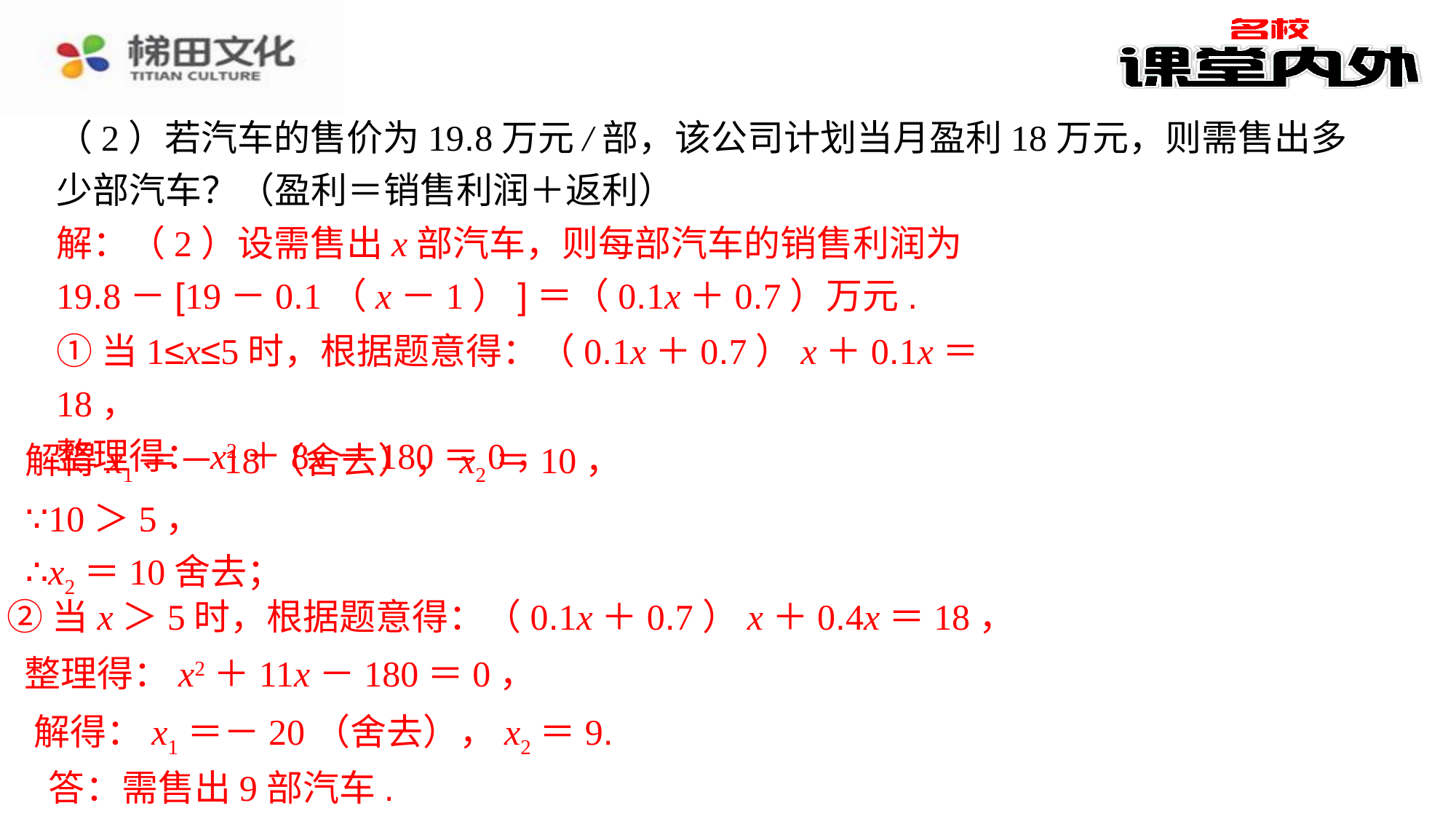

（2）若汽车的售价为19.8万元/部，该公司计划当月盈利18万元，则需售出多少部汽车？（盈利＝销售利润＋返利）
解：（2）设需售出x部汽车，则每部汽车的销售利润为
19.8－[19－0.1（x－1）]＝（0.1x＋0.7）万元.
①当1≤x≤5时，根据题意得：（0.1x＋0.7）x＋0.1x＝18，
整理得：x2＋8x－180＝0，
解得x1＝－18（舍去），x2＝10，
∵10＞5，
∴x2＝10舍去；
②当x＞5时，根据题意得：（0.1x＋0.7）x＋0.4x＝18，
整理得：x2＋11x－180＝0，
解得：x1＝－20（舍去），x2＝9.
答：需售出9部汽车.